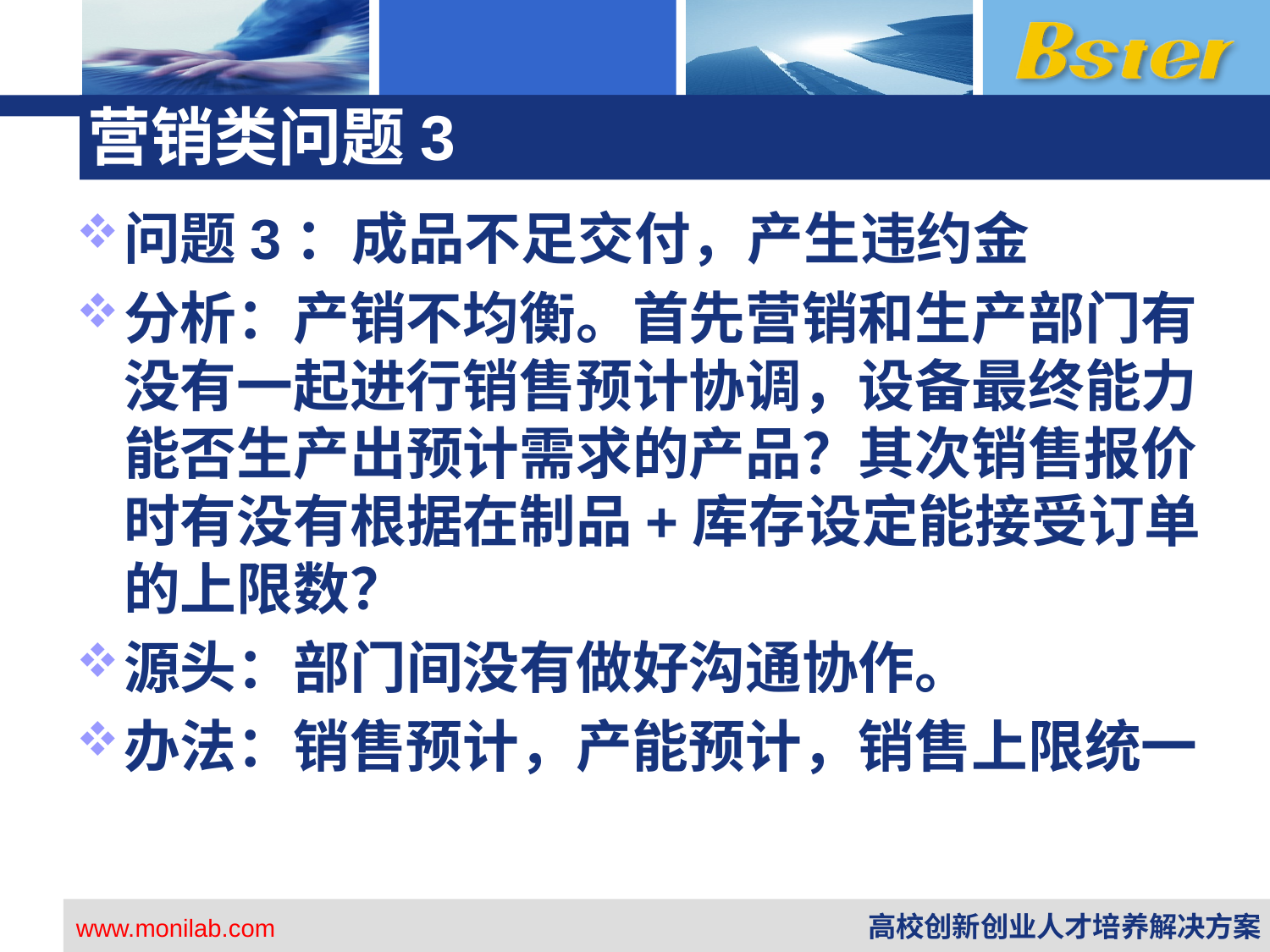

# 营销类问题3
问题3：成品不足交付，产生违约金
分析：产销不均衡。首先营销和生产部门有没有一起进行销售预计协调，设备最终能力能否生产出预计需求的产品？其次销售报价时有没有根据在制品+库存设定能接受订单的上限数？
源头：部门间没有做好沟通协作。
办法：销售预计，产能预计，销售上限统一